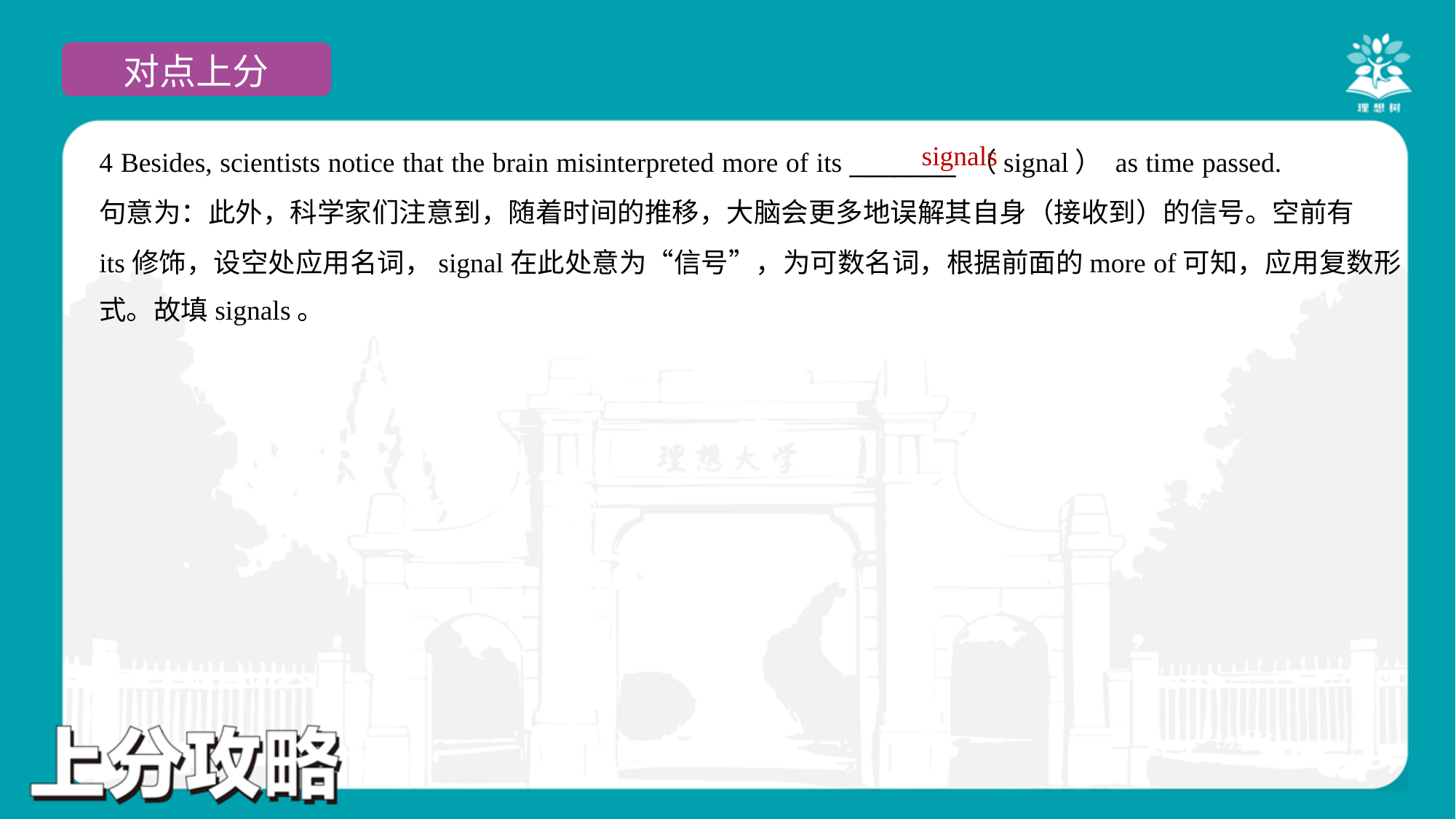

signals
4 Besides, scientists notice that the brain misinterpreted more of its _______ （signal） as time passed.
句意为：此外，科学家们注意到，随着时间的推移，大脑会更多地误解其自身（接收到）的信号。空前有
its修饰，设空处应用名词，signal在此处意为“信号”，为可数名词，根据前面的more of可知，应用复数形
式。故填signals。